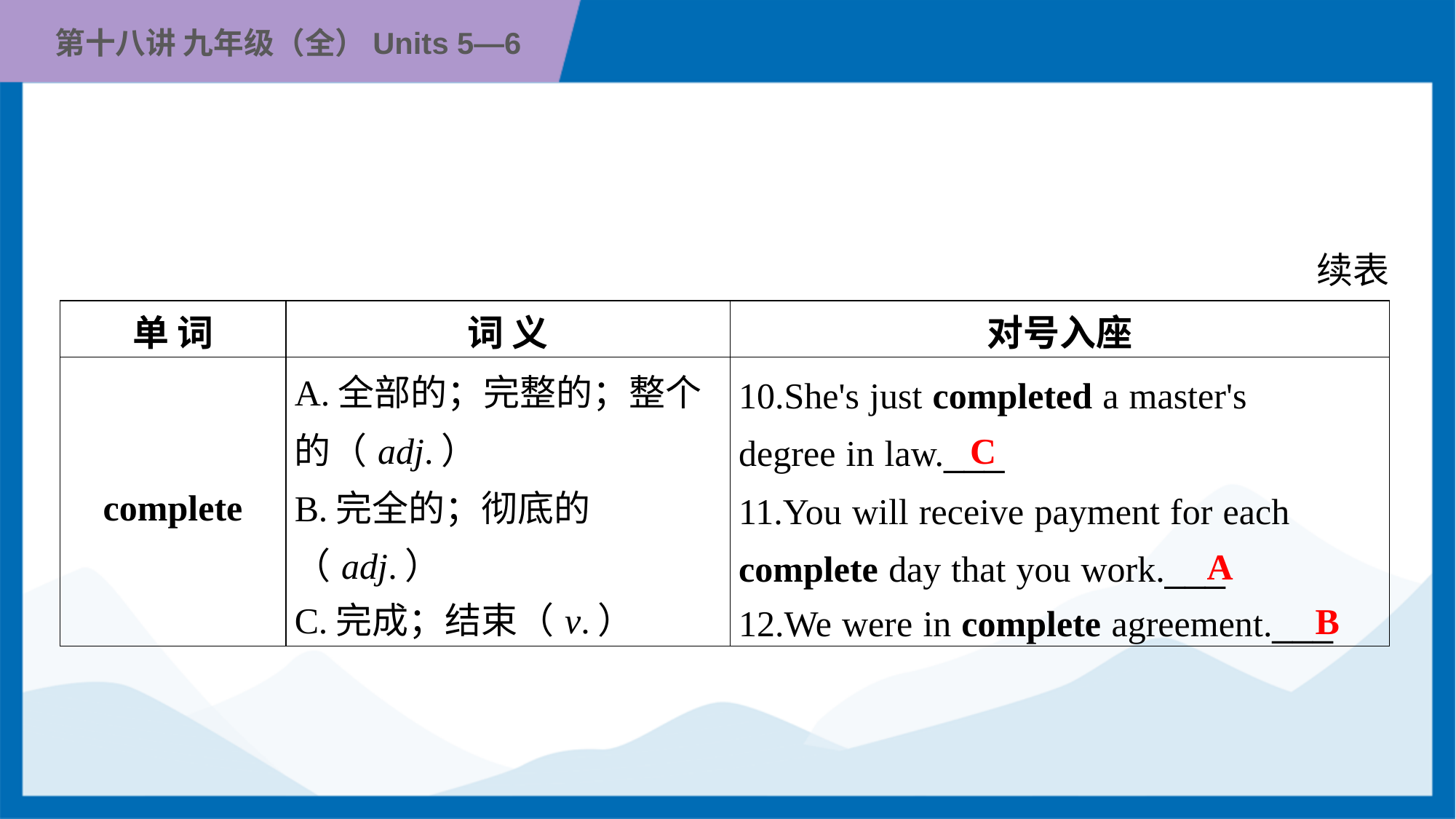

续表
| 单 词 | 词 义 | 对号入座 |
| --- | --- | --- |
| complete | A.全部的；完整的；整个 的（adj.） B.完全的；彻底的（adj.） C.完成；结束（v.） | 10.She's just completed a master's degree in law.\_\_\_ 11.You will receive payment for each complete day that you work.\_\_\_ 12.We were in complete agreement.\_\_\_ |
C
A
B